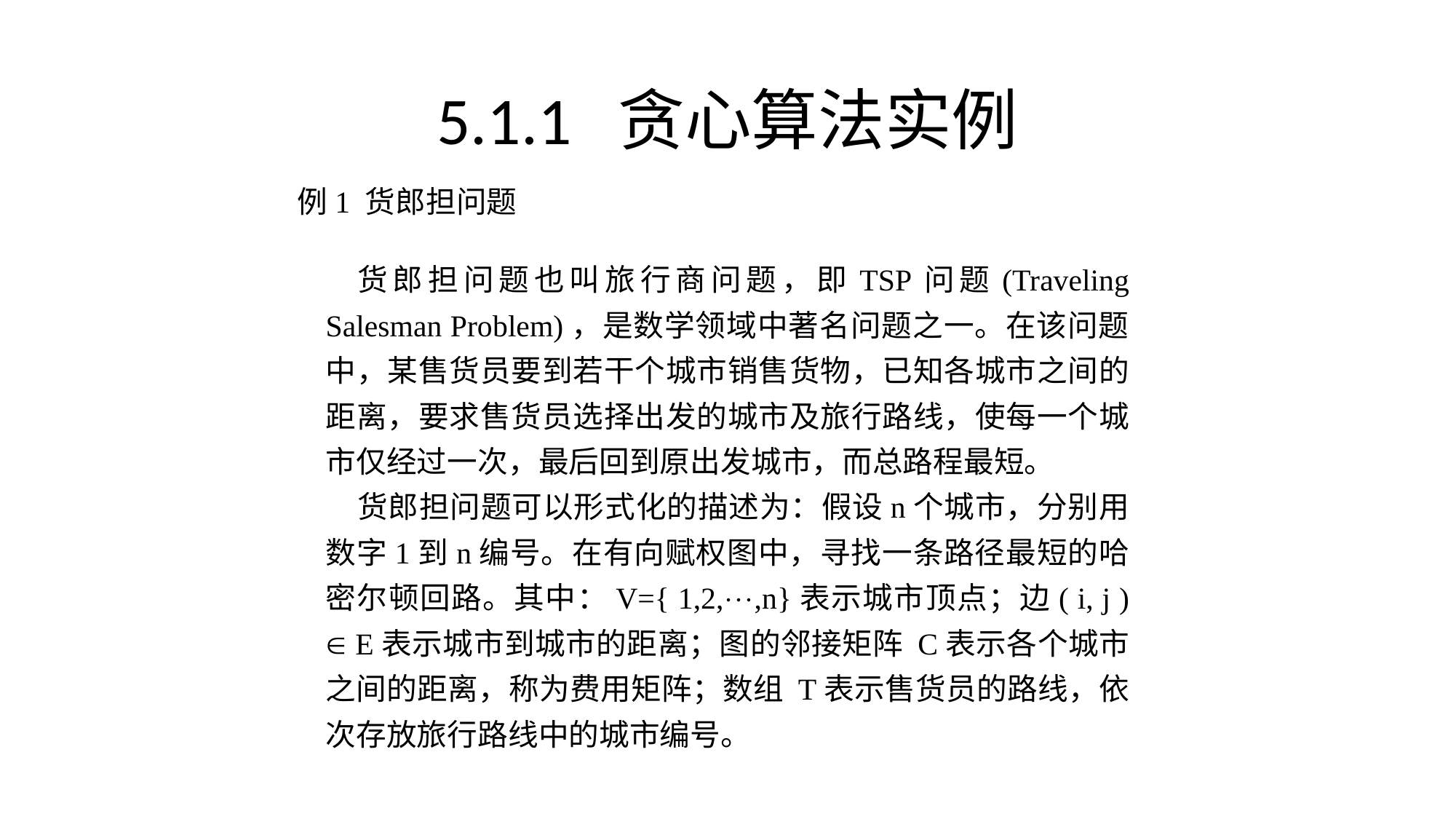

# 5.1.1  贪心算法实例
例1 货郎担问题
货郎担问题也叫旅行商问题，即TSP问题(Traveling Salesman Problem)，是数学领域中著名问题之一。在该问题中，某售货员要到若干个城市销售货物，已知各城市之间的距离，要求售货员选择出发的城市及旅行路线，使每一个城市仅经过一次，最后回到原出发城市，而总路程最短。
货郎担问题可以形式化的描述为：假设n个城市，分别用数字1到n编号。在有向赋权图中，寻找一条路径最短的哈密尔顿回路。其中：V={ 1,2,…,n}表示城市顶点；边( i, j ) ∈ E表示城市到城市的距离；图的邻接矩阵 C表示各个城市之间的距离，称为费用矩阵；数组 T表示售货员的路线，依次存放旅行路线中的城市编号。